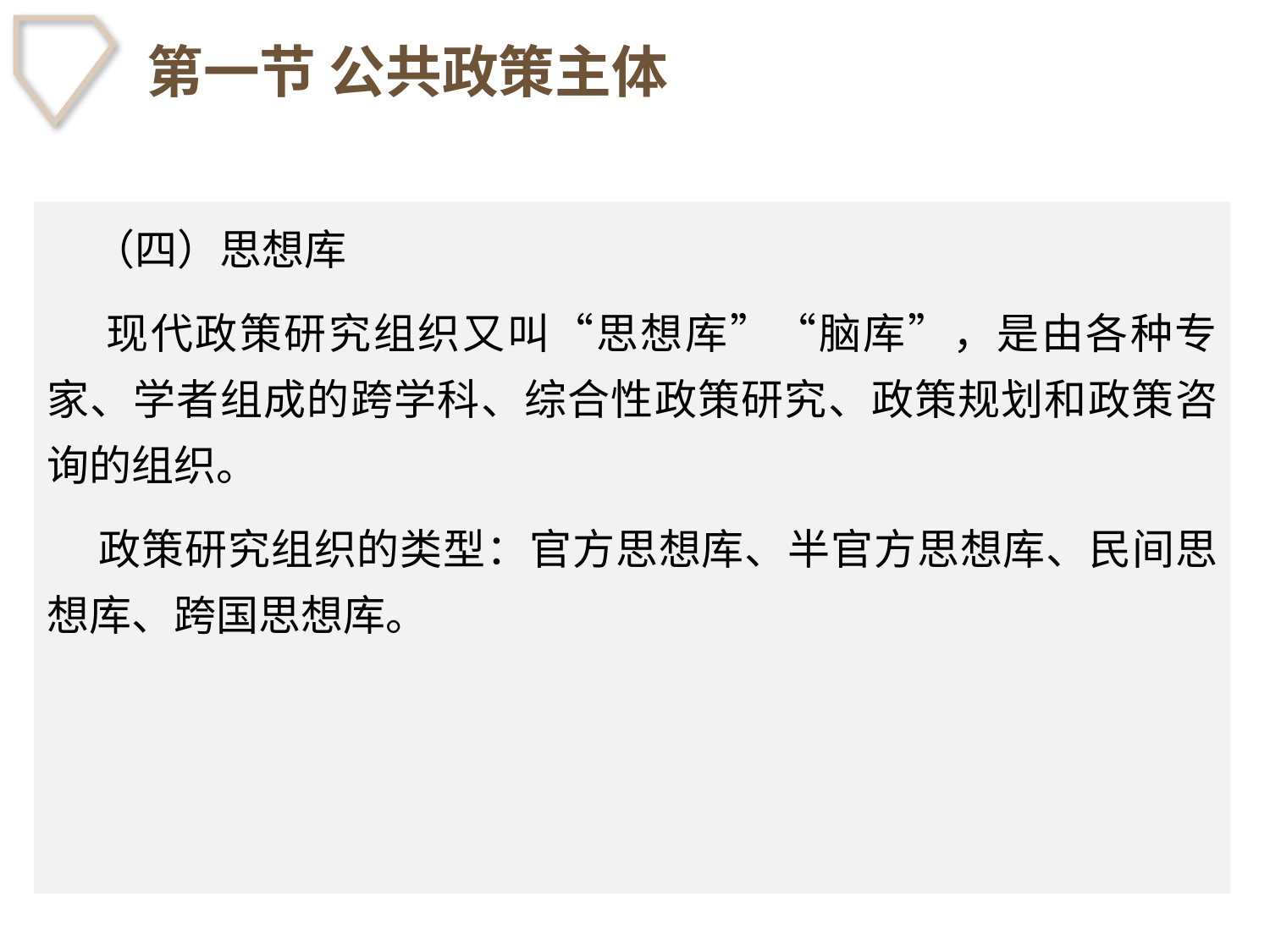

# 第一节 公共政策主体
    （四）思想库
    现代政策研究组织又叫“思想库”“脑库”，是由各种专家、学者组成的跨学科、综合性政策研究、政策规划和政策咨询的组织。
    政策研究组织的类型：官方思想库、半官方思想库、民间思想库、跨国思想库。